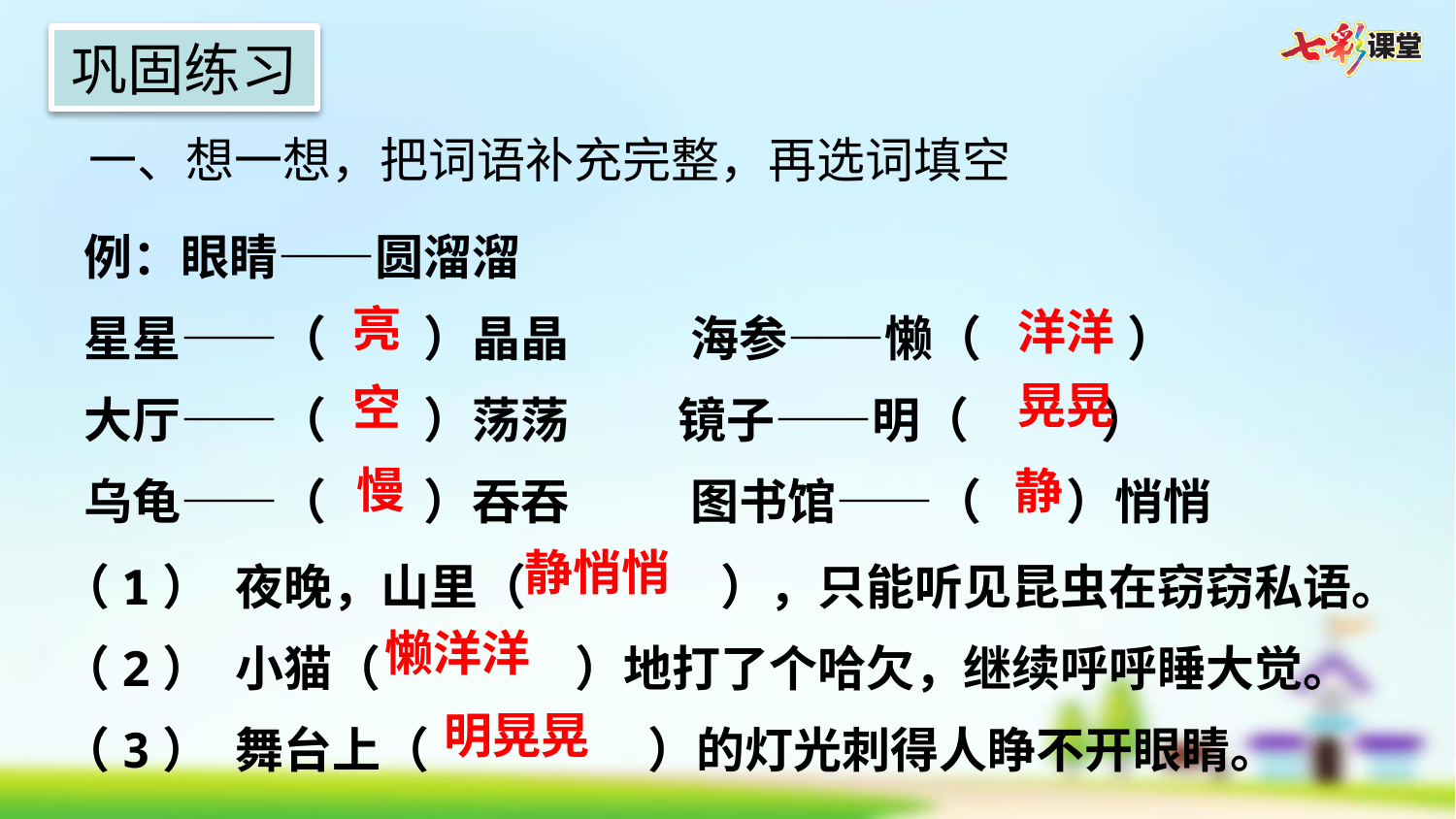

巩固练习
一、想一想，把词语补充完整，再选词填空
例：眼睛——圆溜溜
星星——（    ）晶晶     海参——懒（      ）
大厅——（    ）荡荡     镜子——明（      ）
乌龟——（    ）吞吞     图书馆——（    ）悄悄
亮
洋洋
晃晃
空
慢
静
（1） 夜晚，山里（        ），只能听见昆虫在窃窃私语。
（2） 小猫（        ）地打了个哈欠，继续呼呼睡大觉。
（3） 舞台上（         ）的灯光刺得人睁不开眼睛。
静悄悄
懒洋洋
明晃晃